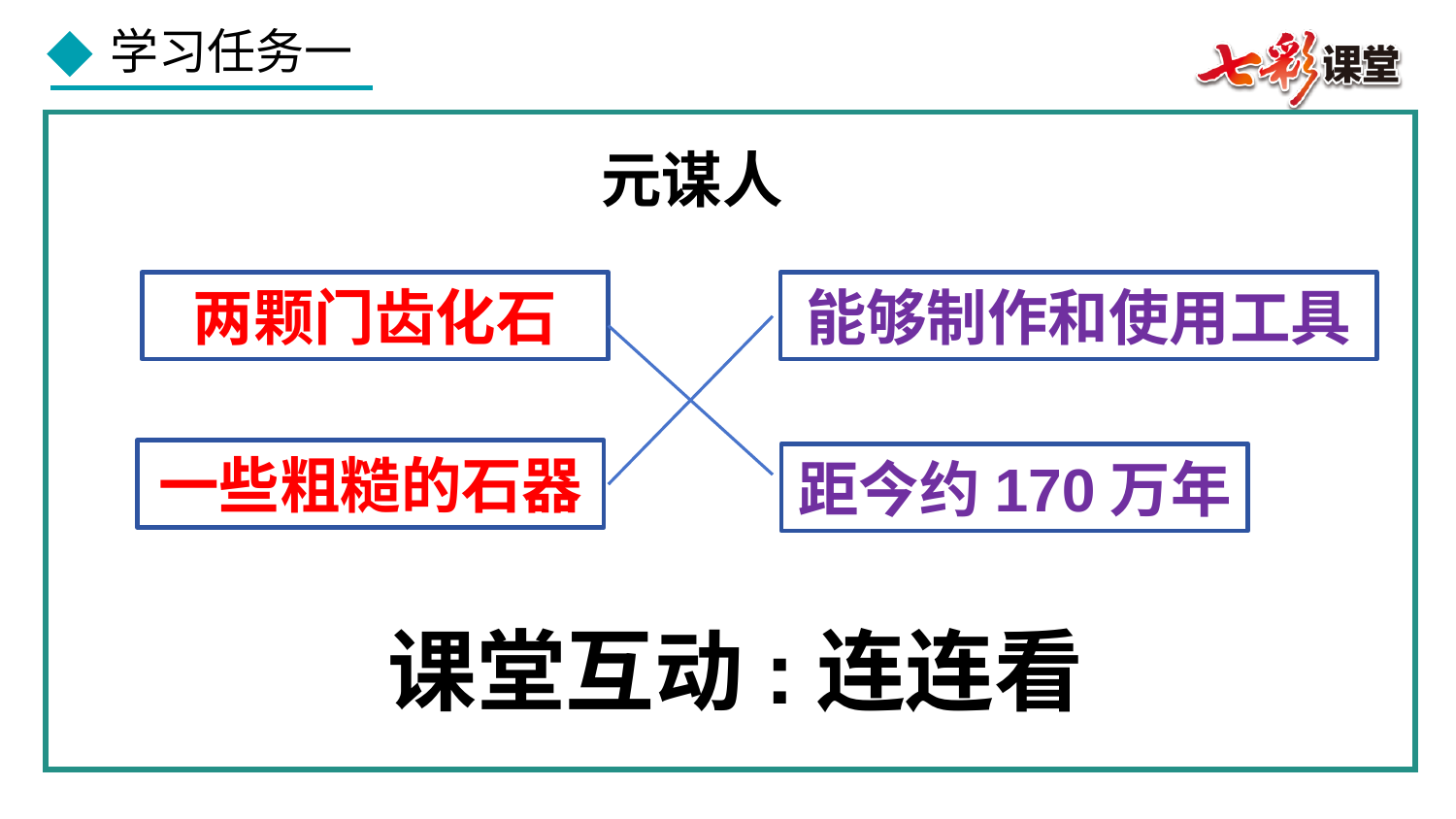

元谋人
两颗门齿化石
能够制作和使用工具
一些粗糙的石器
距今约170万年
课堂互动:连连看